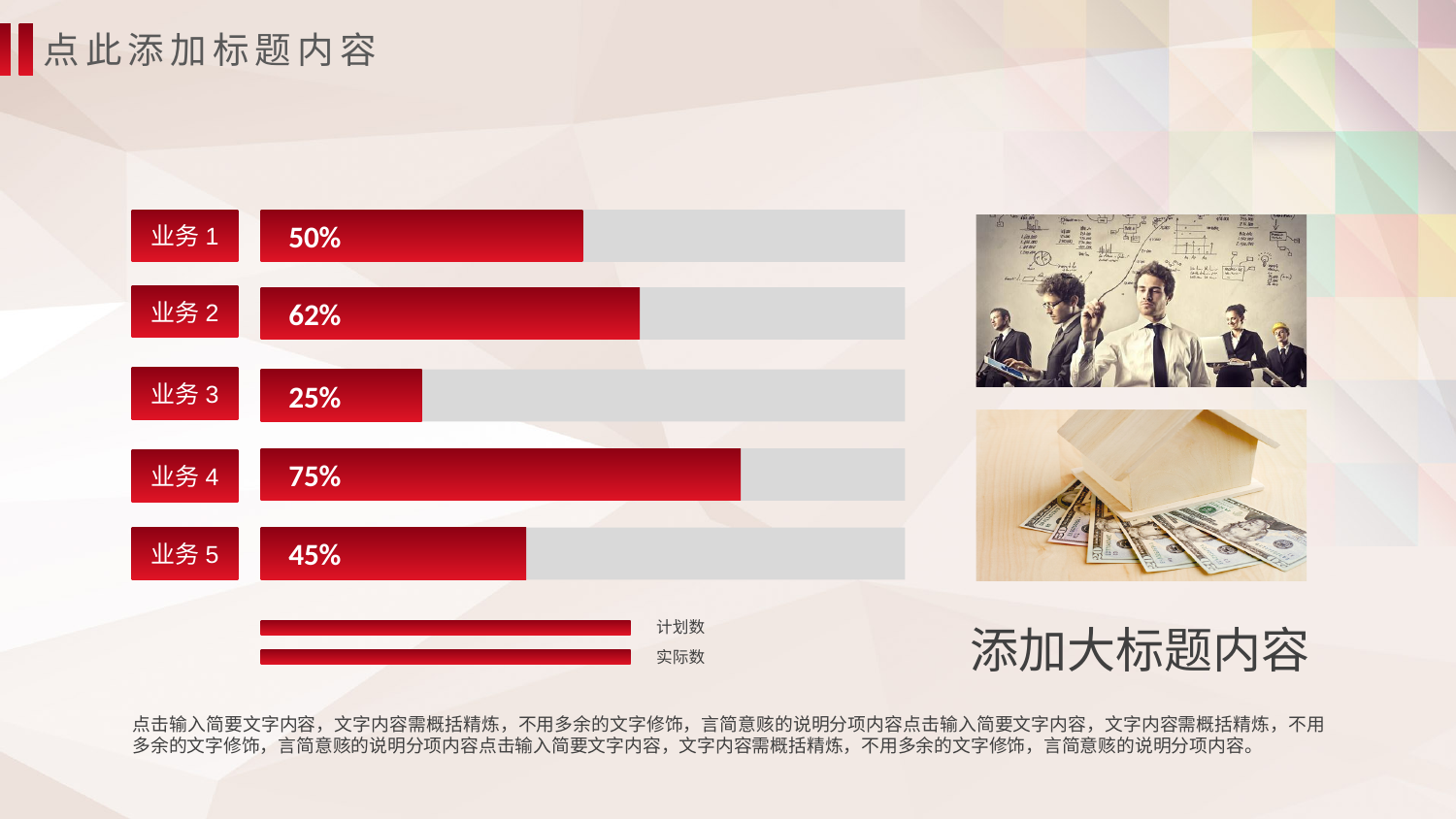

点此添加标题内容
50%

业务1

业务2
62%

业务3
25%

75%

业务4
45%

业务5
计划数
添加大标题内容

实际数

点击输入简要文字内容，文字内容需概括精炼，不用多余的文字修饰，言简意赅的说明分项内容点击输入简要文字内容，文字内容需概括精炼，不用多余的文字修饰，言简意赅的说明分项内容点击输入简要文字内容，文字内容需概括精炼，不用多余的文字修饰，言简意赅的说明分项内容。